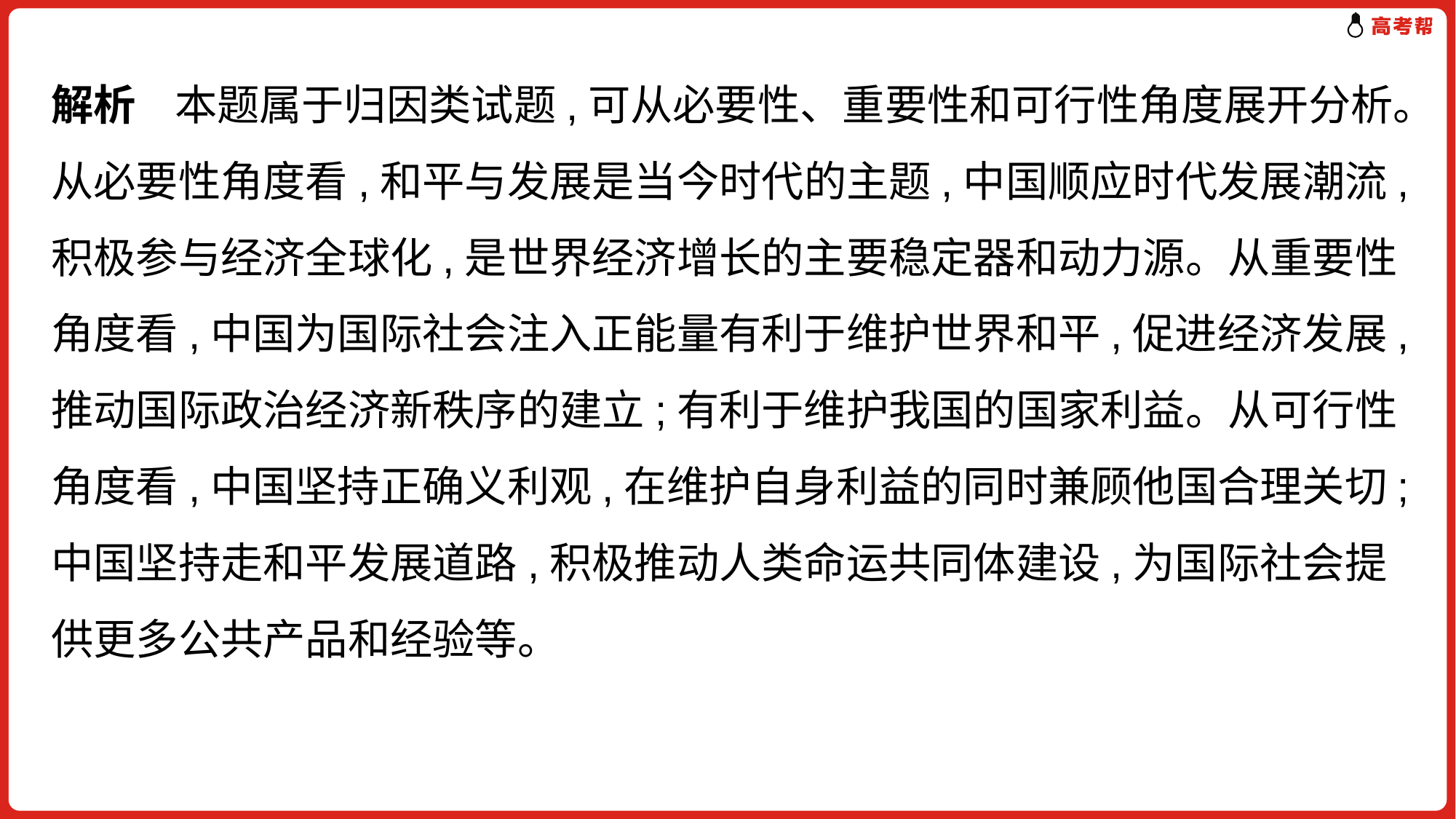

# 解析    本题属于归因类试题,可从必要性、重要性和可行性角度展开分析。从必要性角度看,和平与发展是当今时代的主题,中国顺应时代发展潮流,积极参与经济全球化,是世界经济增长的主要稳定器和动力源。从重要性角度看,中国为国际社会注入正能量有利于维护世界和平,促进经济发展,推动国际政治经济新秩序的建立;有利于维护我国的国家利益。从可行性角度看,中国坚持正确义利观,在维护自身利益的同时兼顾他国合理关切;中国坚持走和平发展道路,积极推动人类命运共同体建设,为国际社会提供更多公共产品和经验等。